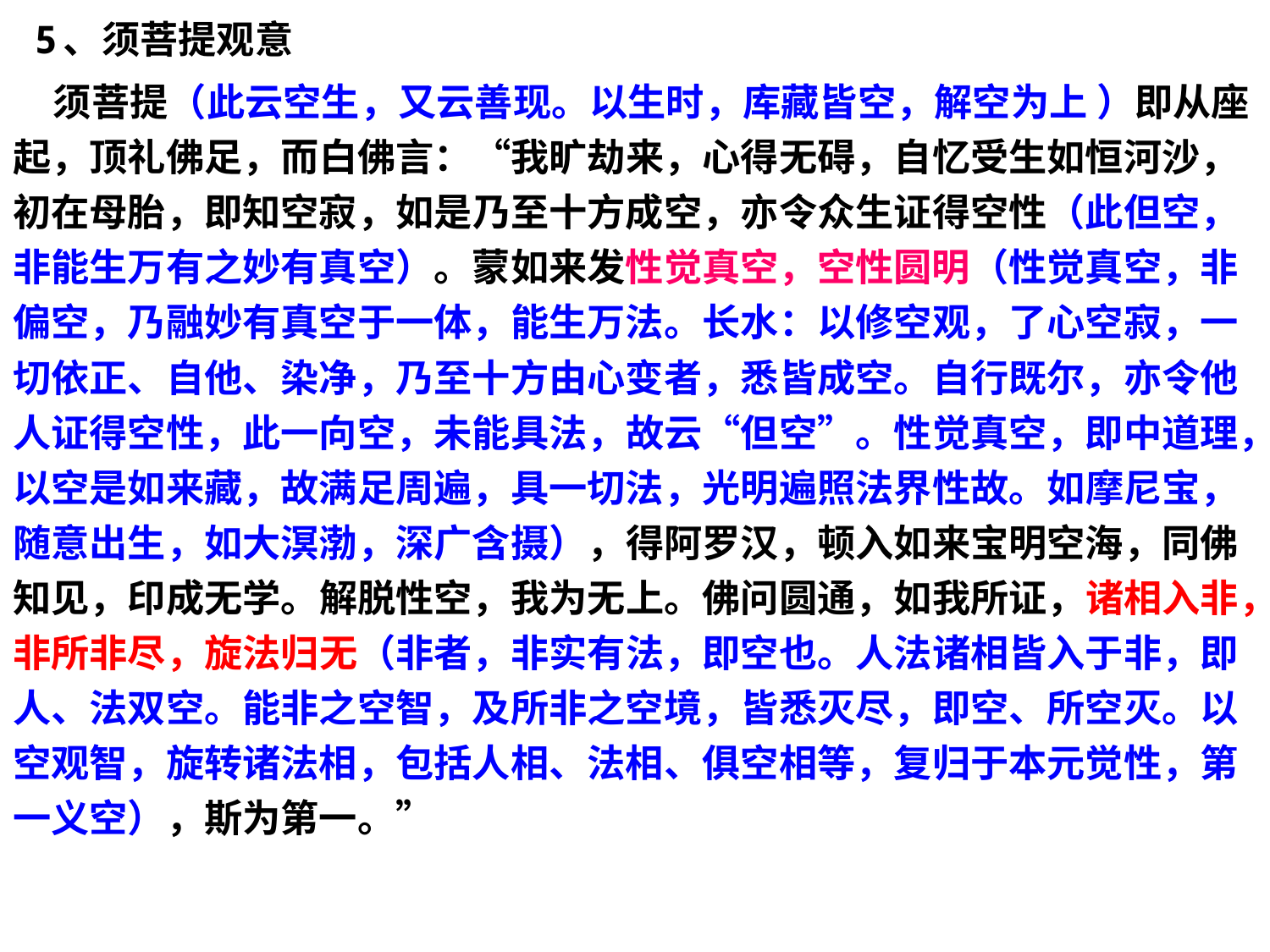

5、须菩提观意
    须菩提（此云空生，又云善现。以生时，库藏皆空，解空为上 ）即从座起，顶礼佛足，而白佛言：“我旷劫来，心得无碍，自忆受生如恒河沙，初在母胎，即知空寂，如是乃至十方成空，亦令众生证得空性（此但空，非能生万有之妙有真空）。蒙如来发性觉真空，空性圆明（性觉真空，非偏空，乃融妙有真空于一体，能生万法。长水：以修空观，了心空寂，一切依正、自他、染净，乃至十方由心变者，悉皆成空。自行既尔，亦令他人证得空性，此一向空，未能具法，故云“但空”。性觉真空，即中道理，以空是如来藏，故满足周遍，具一切法，光明遍照法界性故。如摩尼宝，随意出生，如大溟渤，深广含摄），得阿罗汉，顿入如来宝明空海，同佛知见，印成无学。解脱性空，我为无上。佛问圆通，如我所证，诸相入非，非所非尽，旋法归无（非者，非实有法，即空也。人法诸相皆入于非，即人、法双空。能非之空智，及所非之空境，皆悉灭尽，即空、所空灭。以空观智，旋转诸法相，包括人相、法相、俱空相等，复归于本元觉性，第一义空），斯为第一。”